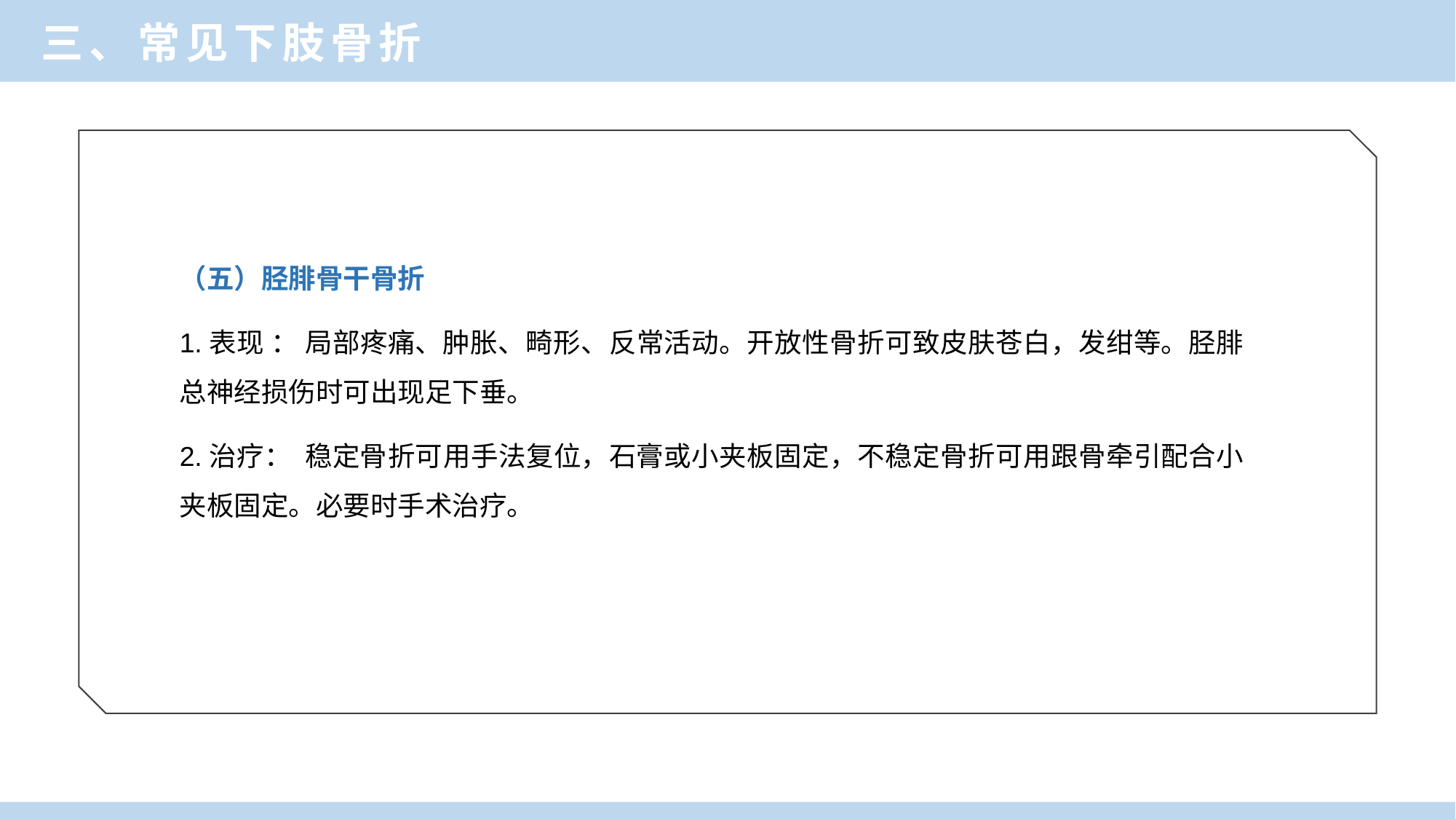

三、常见下肢骨折

（五）胫腓骨干骨折
1.表现 ： 局部疼痛、肿胀、畸形、反常活动。开放性骨折可致皮肤苍白，发绀等。胫腓总神经损伤时可出现足下垂。
2.治疗：  稳定骨折可用手法复位，石膏或小夹板固定，不稳定骨折可用跟骨牵引配合小夹板固定。必要时手术治疗。